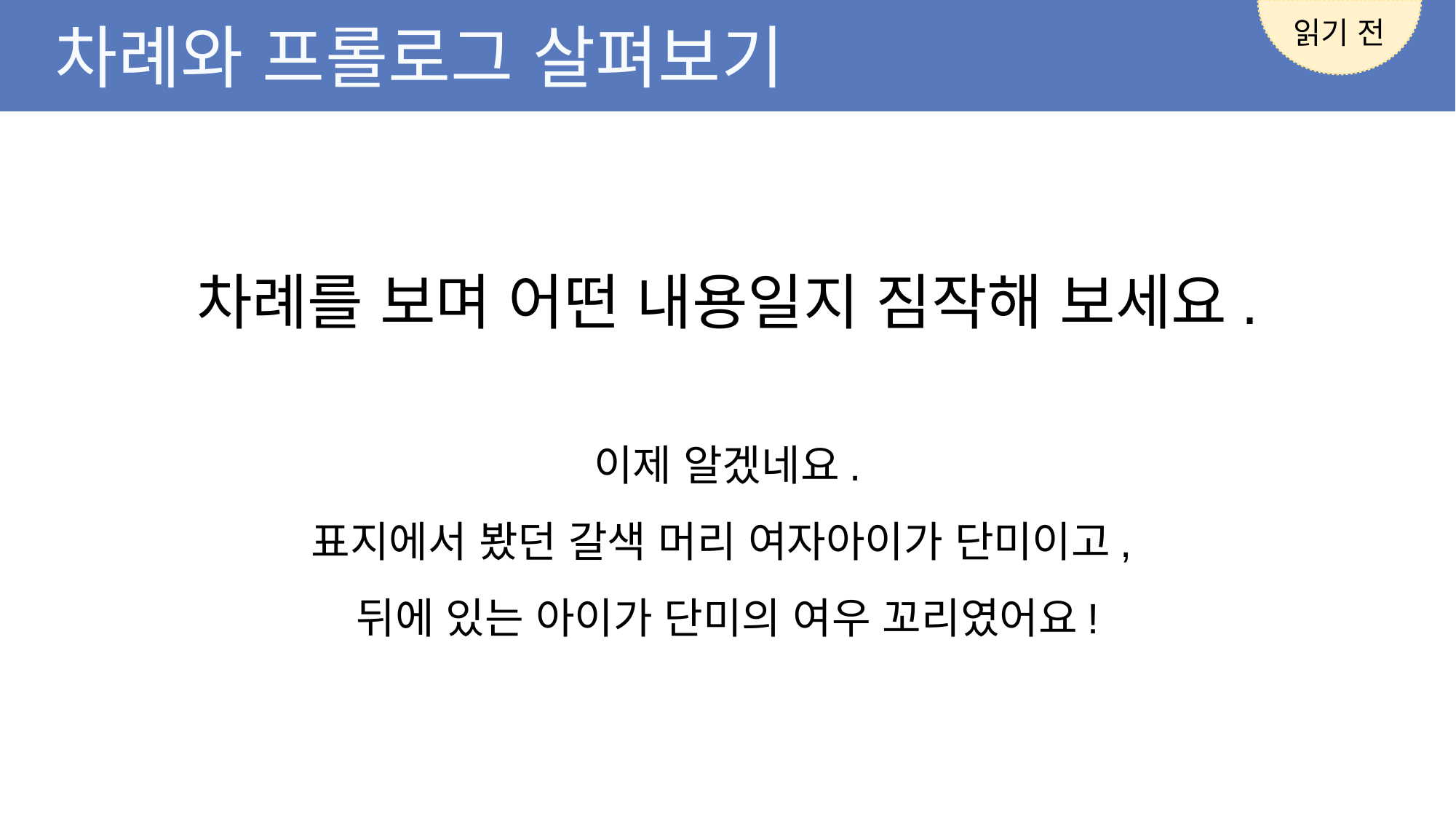

읽기 전

차례와 프롤로그 살펴보기
차례를 보며 어떤 내용일지 짐작해 보세요.

이제 알겠네요.
표지에서 봤던 갈색 머리 여자아이가 단미이고,
뒤에 있는 아이가 단미의 여우 꼬리였어요!